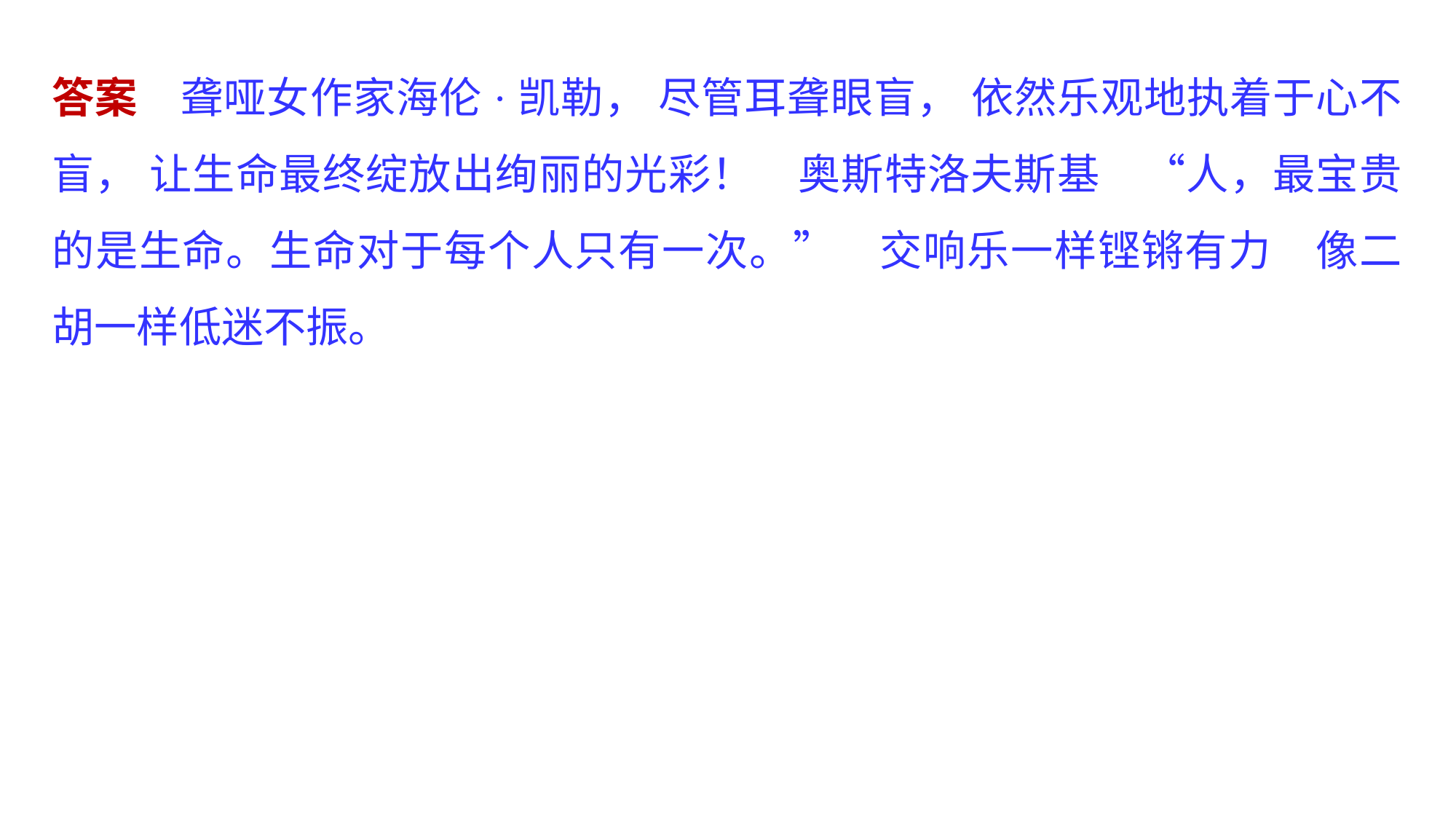

答案　聋哑女作家海伦·凯勒， 尽管耳聋眼盲， 依然乐观地执着于心不盲， 让生命最终绽放出绚丽的光彩！　奥斯特洛夫斯基　“人，最宝贵的是生命。生命对于每个人只有一次。”　交响乐一样铿锵有力　像二胡一样低迷不振。